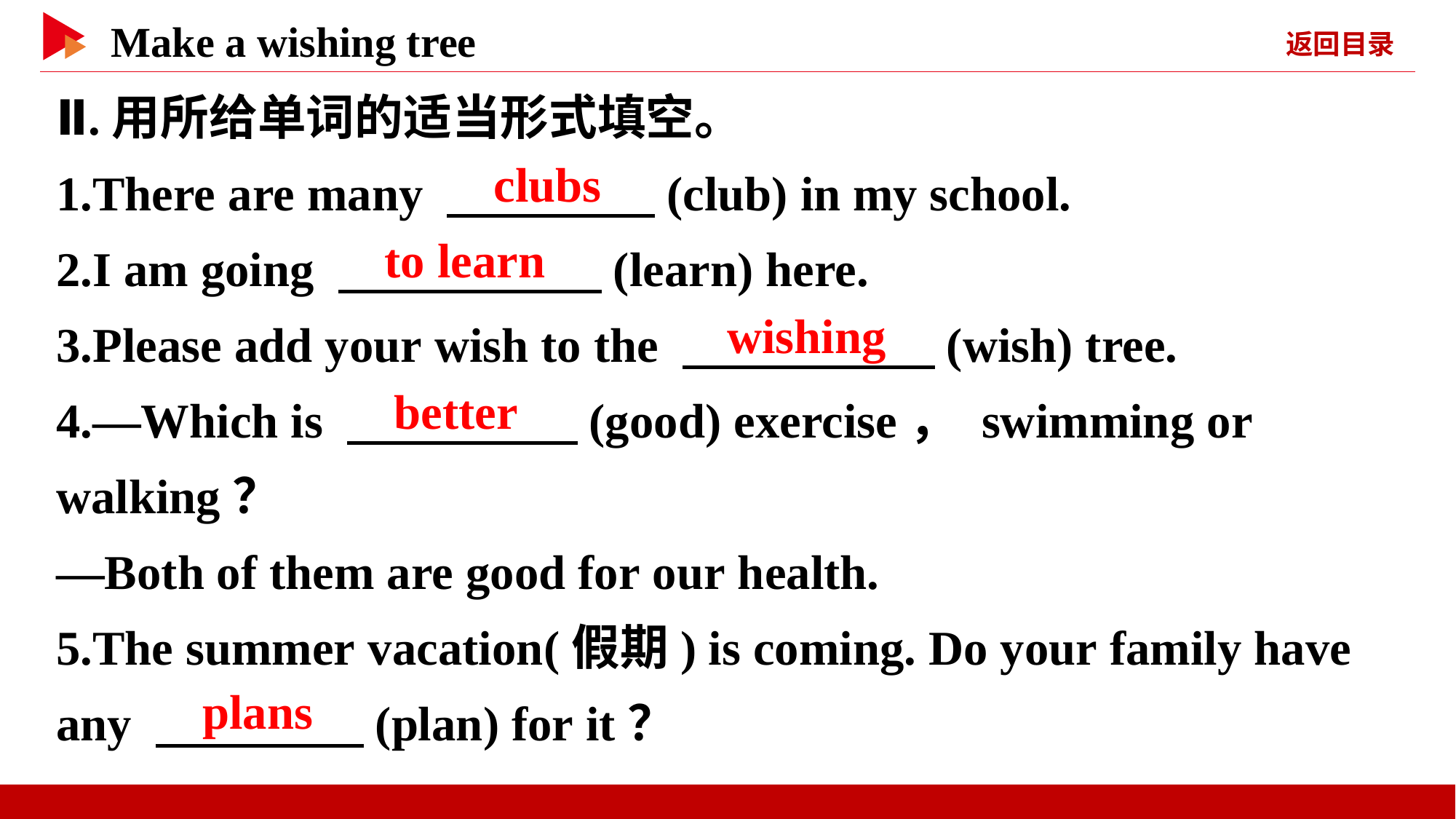

Ⅱ.用所给单词的适当形式填空。
1.There are many 　          　(club) in my school.
2.I am going 　               　(learn) here.
3.Please add your wish to the 　              　(wish) tree.
4.—Which is 　            　(good) exercise， swimming or walking？
—Both of them are good for our health.
5.The summer vacation(假期) is coming. Do your family have any 　          　(plan) for it？
　clubs
　to learn
　wishing
　better
　plans